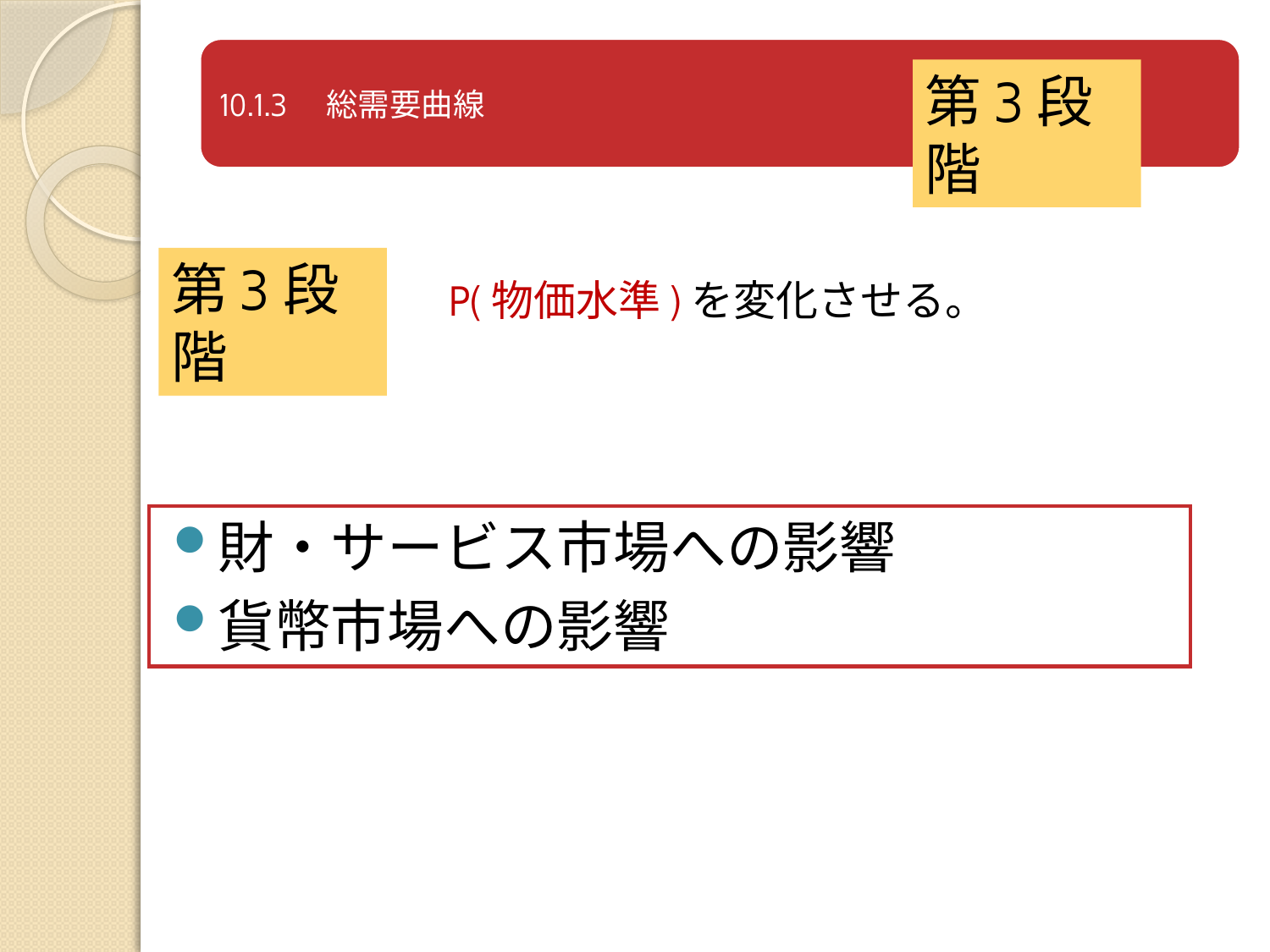

10.1.3　総需要曲線
第3段階
第3段階
P(物価水準)を変化させる。
財・サービス市場への影響
貨幣市場への影響